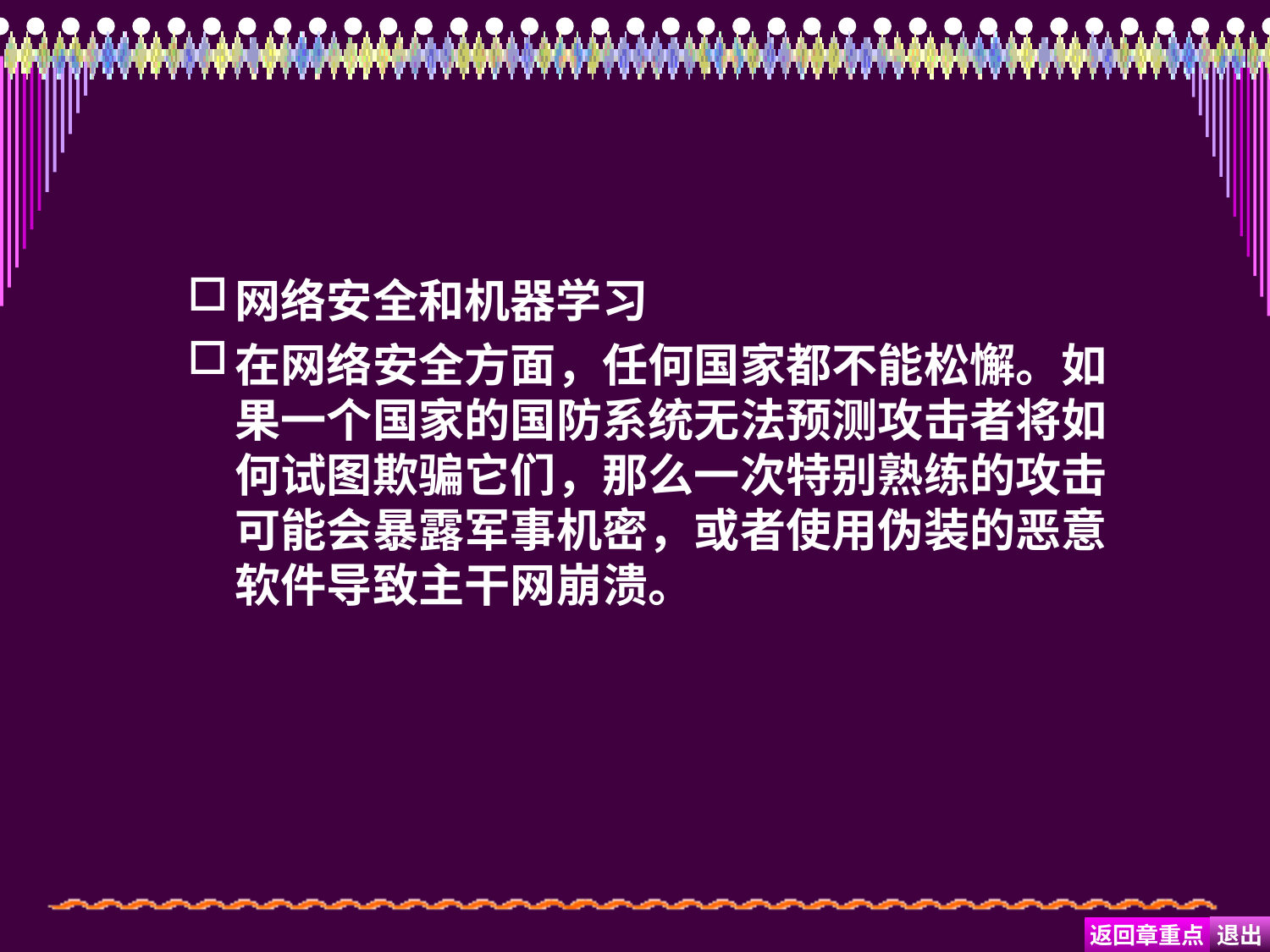

#
网络安全和机器学习
在网络安全方面，任何国家都不能松懈。如果一个国家的国防系统无法预测攻击者将如何试图欺骗它们，那么一次特别熟练的攻击可能会暴露军事机密，或者使用伪装的恶意软件导致主干网崩溃。